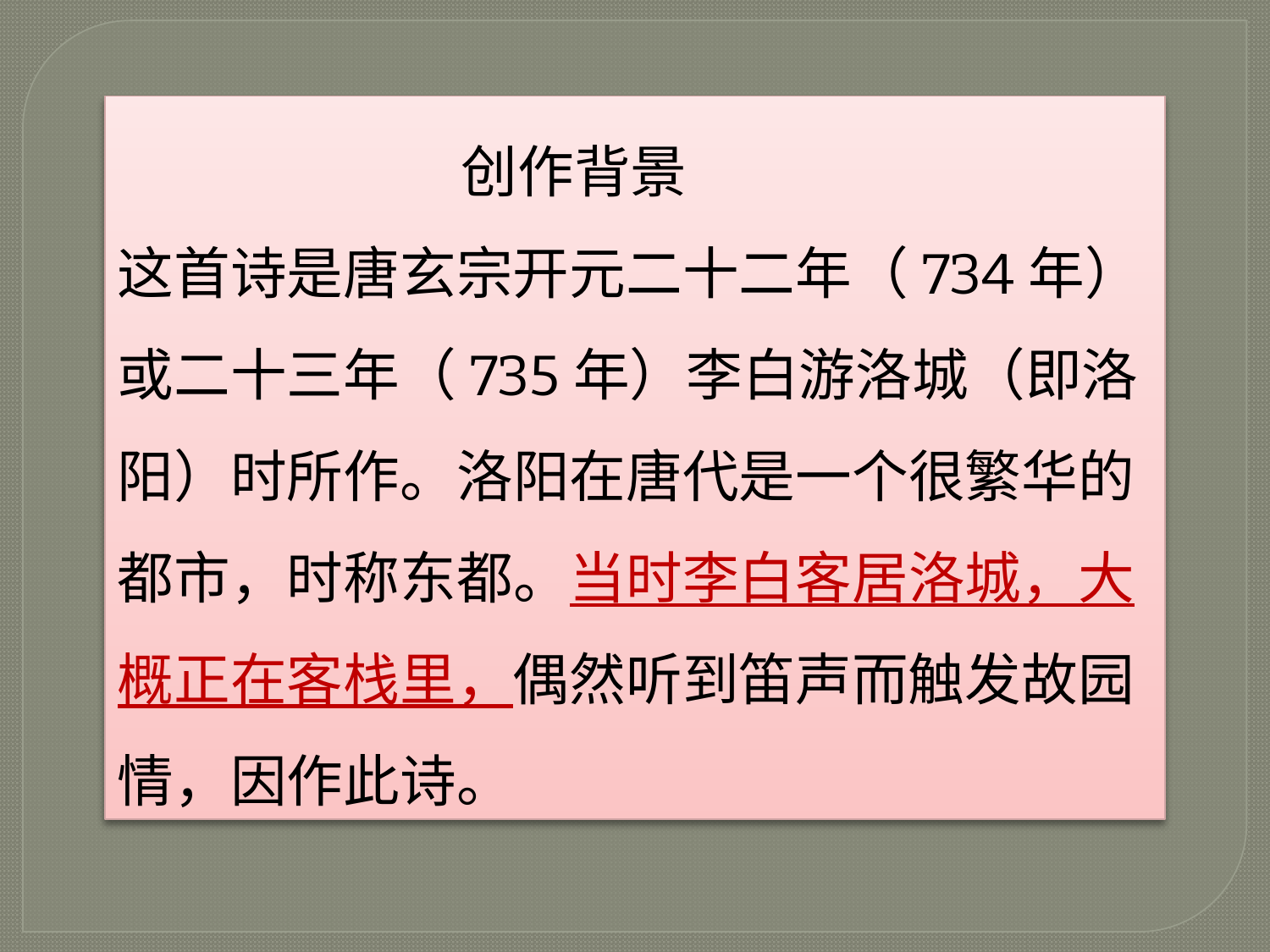

创作背景
这首诗是唐玄宗开元二十二年（734年）或二十三年（735年）李白游洛城（即洛阳）时所作。洛阳在唐代是一个很繁华的都市，时称东都。当时李白客居洛城，大概正在客栈里，偶然听到笛声而触发故园情，因作此诗。